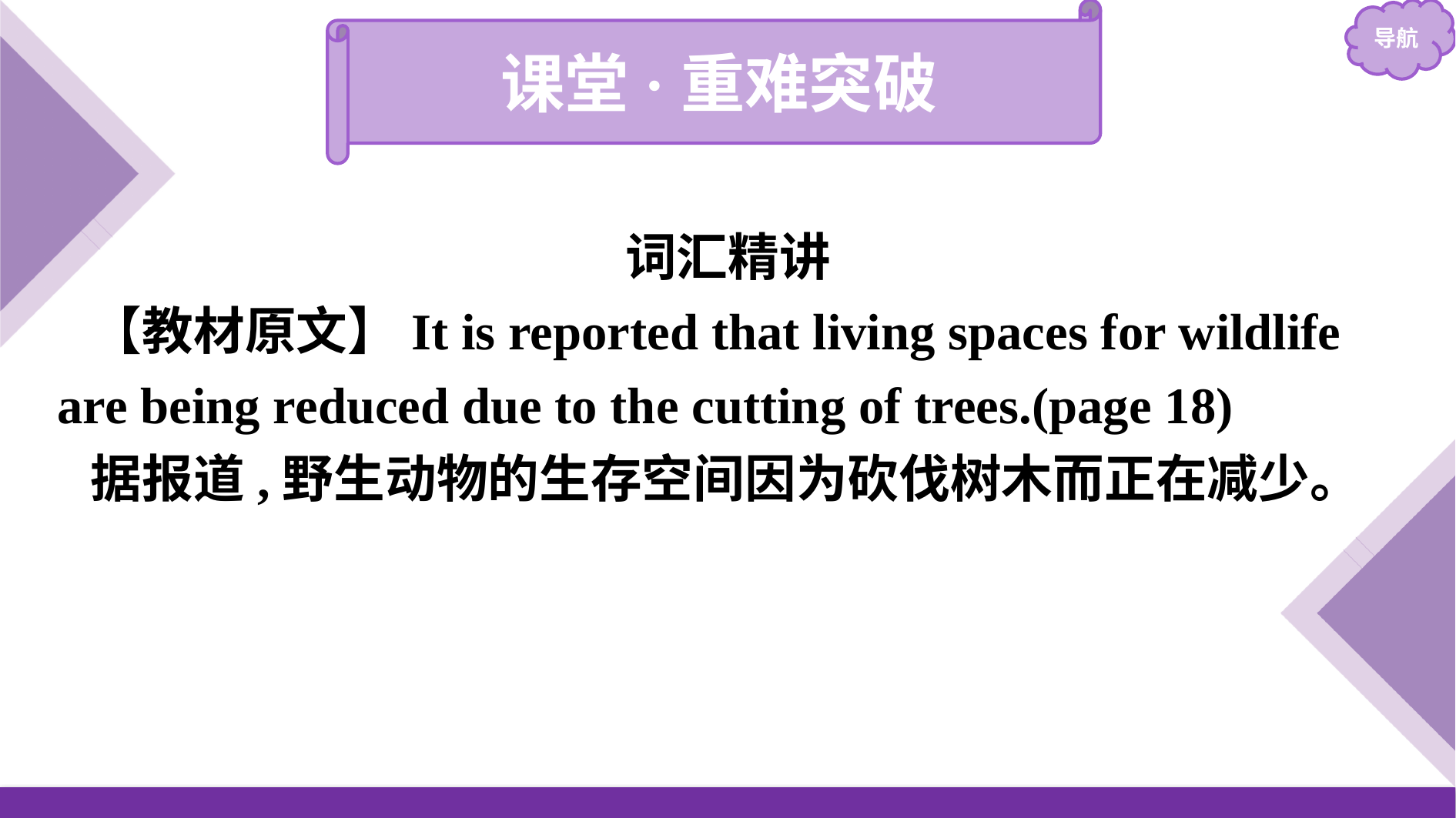

课堂·重难突破
词汇精讲
【教材原文】It is reported that living spaces for wildlife are being reduced due to the cutting of trees.(page 18)
据报道,野生动物的生存空间因为砍伐树木而正在减少。